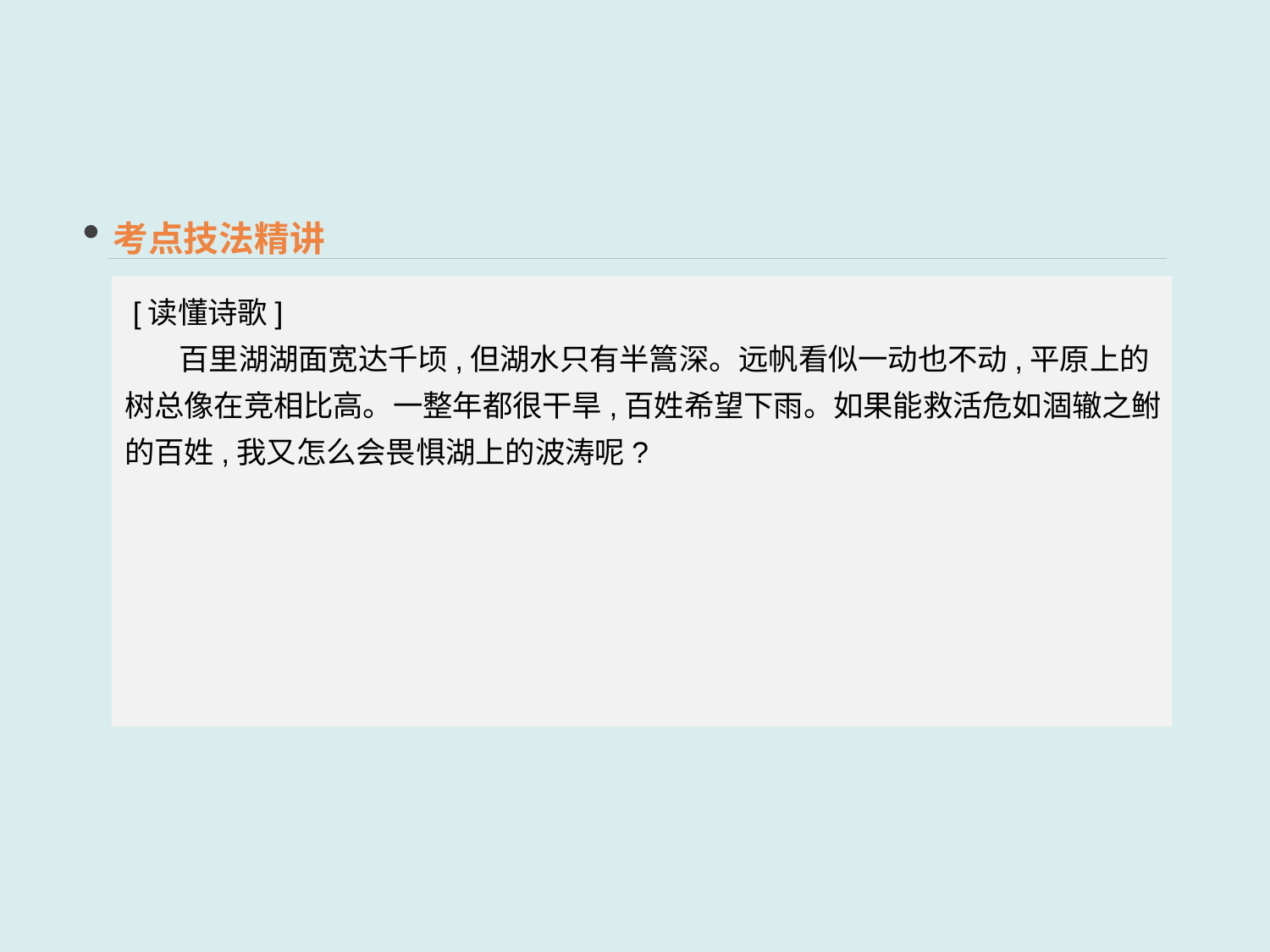

考点技法精讲

 [读懂诗歌]
       百里湖湖面宽达千顷,但湖水只有半篙深。远帆看似一动也不动,平原上的树总像在竞相比高。一整年都很干旱,百姓希望下雨。如果能救活危如涸辙之鲋的百姓,我又怎么会畏惧湖上的波涛呢?